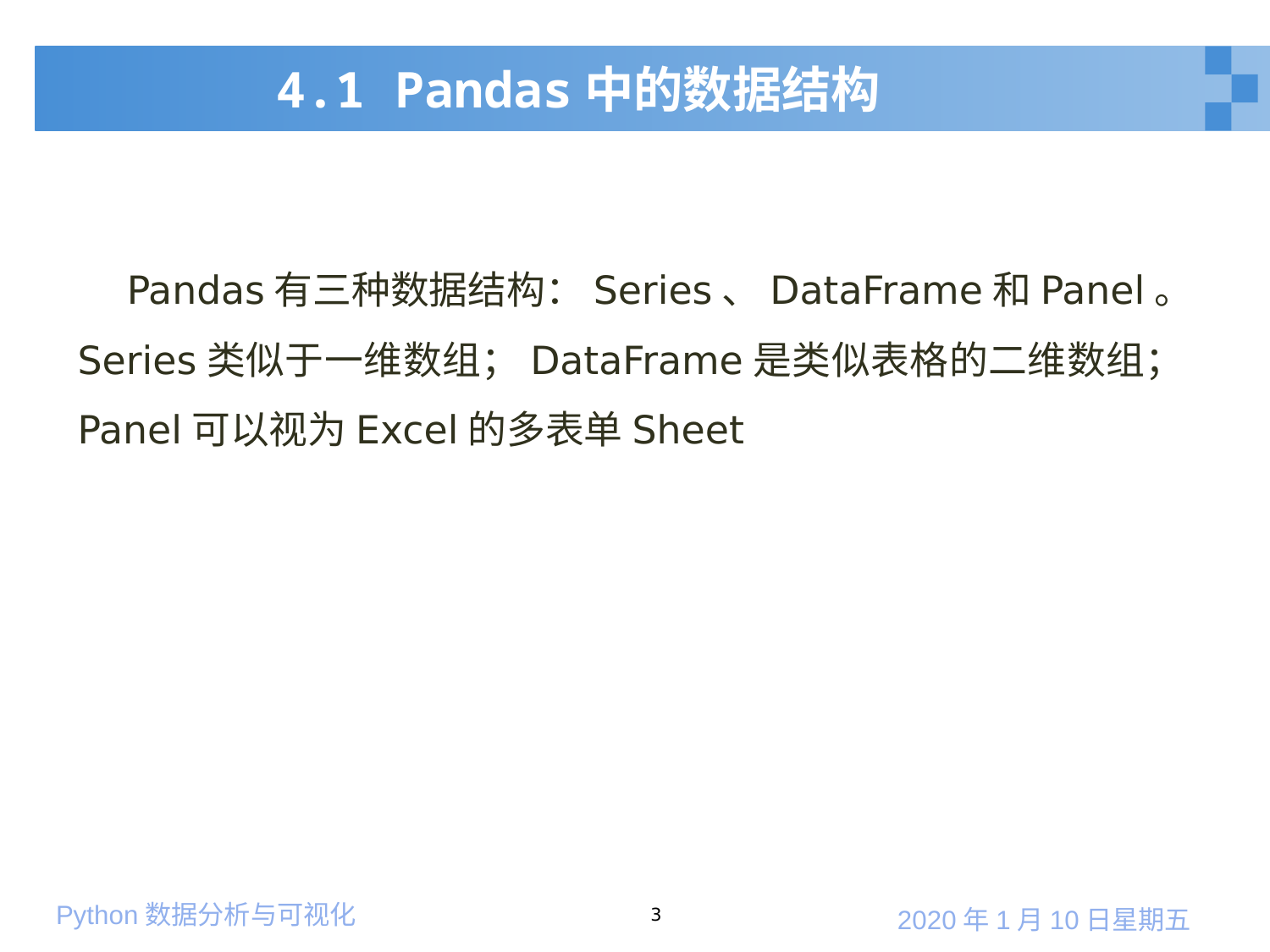

# 4.1 Pandas中的数据结构
    Pandas有三种数据结构：Series、DataFrame和Panel。Series类似于一维数组；DataFrame是类似表格的二维数组；Panel可以视为Excel的多表单Sheet
3
2020年1月10日星期五